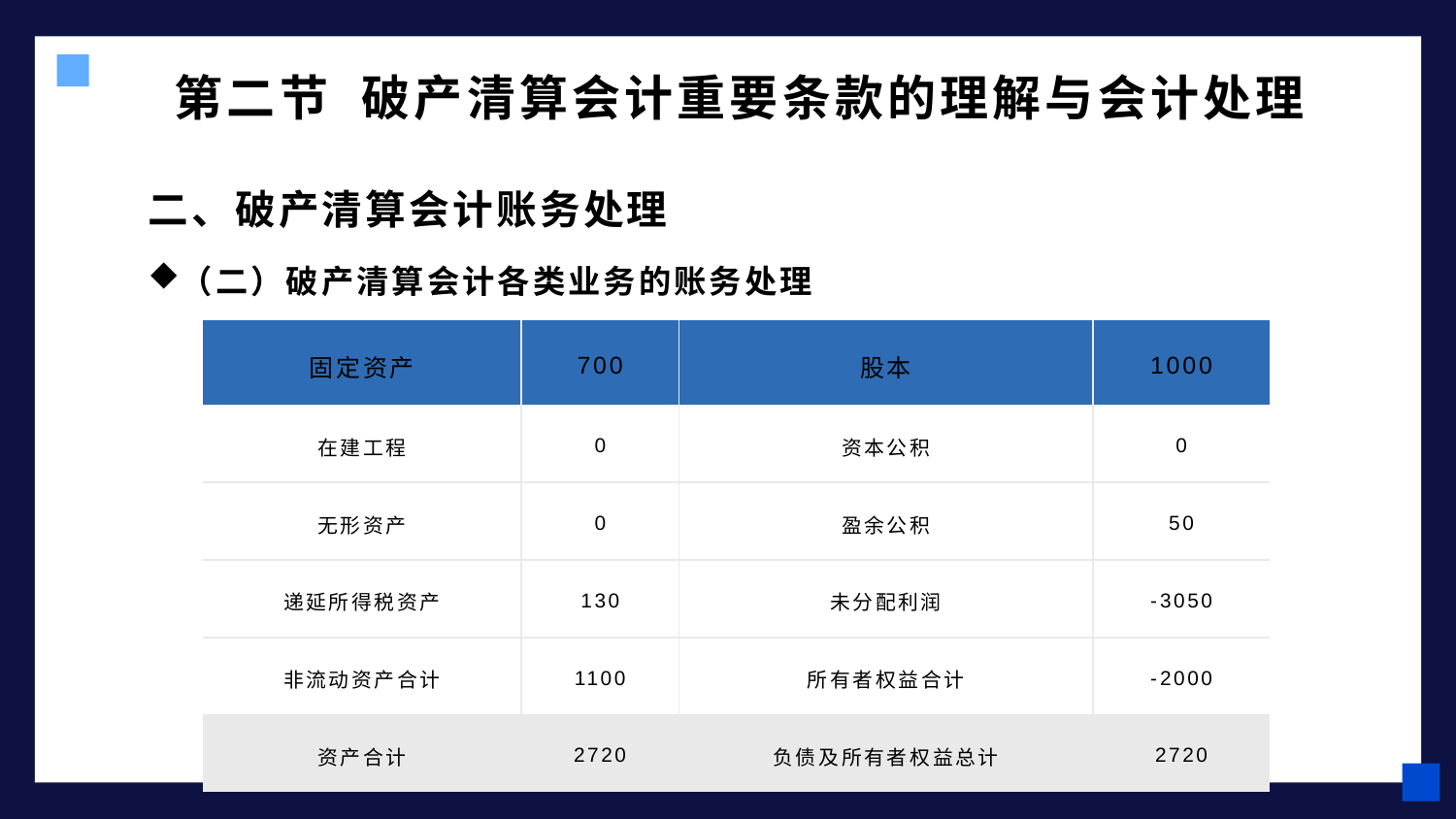

# 第二节  破产清算会计重要条款的理解与会计处理
二、破产清算会计账务处理
（二）破产清算会计各类业务的账务处理

| 固定资产 | 700 | 股本 | 1000 |
| --- | --- | --- | --- |
| 在建工程 | 0 | 资本公积 | 0 |
| 无形资产 | 0 | 盈余公积 | 50 |
| 递延所得税资产 | 130 | 未分配利润 | -3050 |
| 非流动资产合计 | 1100 | 所有者权益合计 | -2000 |
| 资产合计 | 2720 | 负债及所有者权益总计 | 2720 |